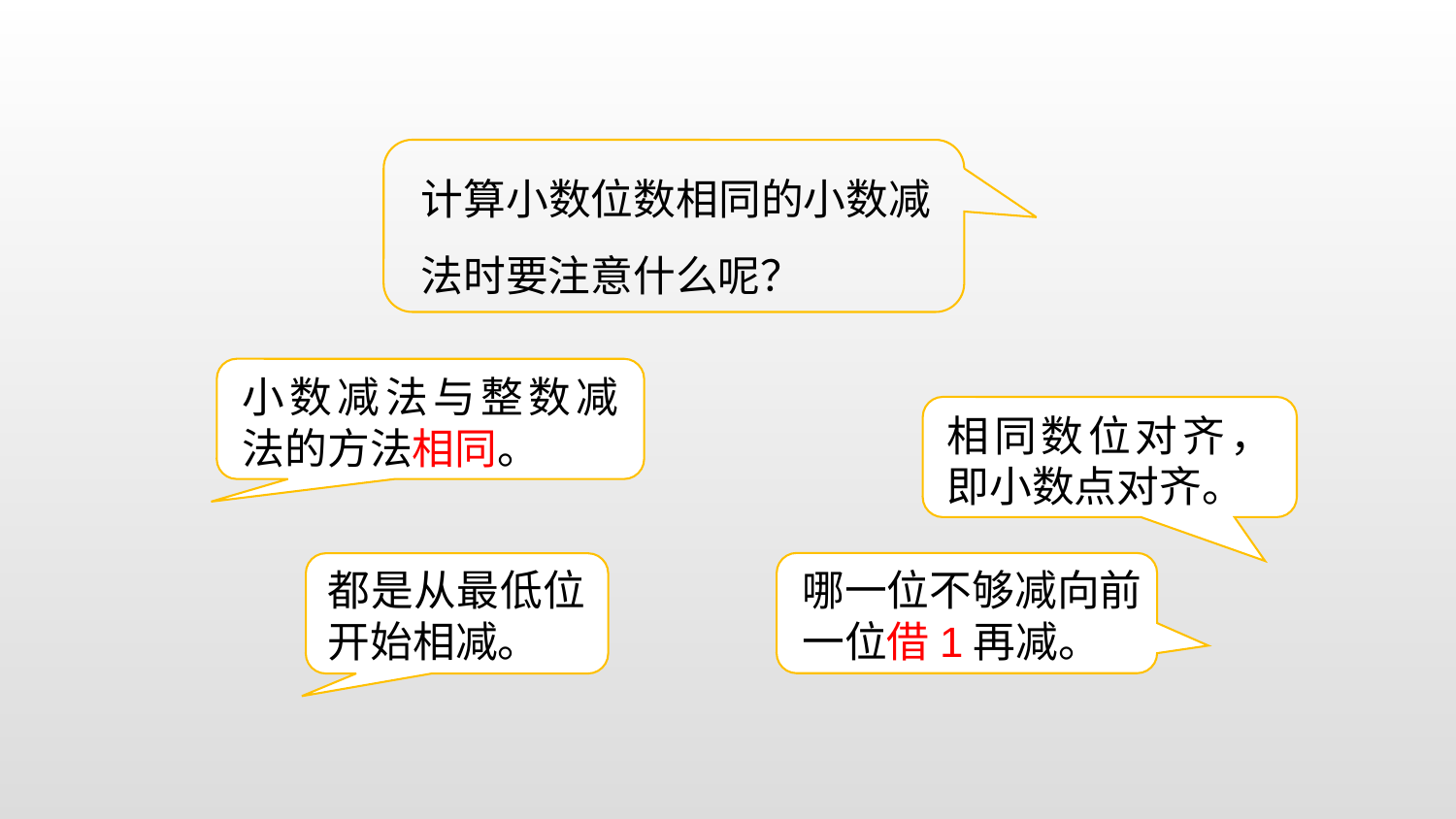

计算小数位数相同的小数减法时要注意什么呢？

小数减法与整数减法的方法相同。

相同数位对齐，即小数点对齐。

哪一位不够减向前
一位借1再减。

都是从最低位开始相减。